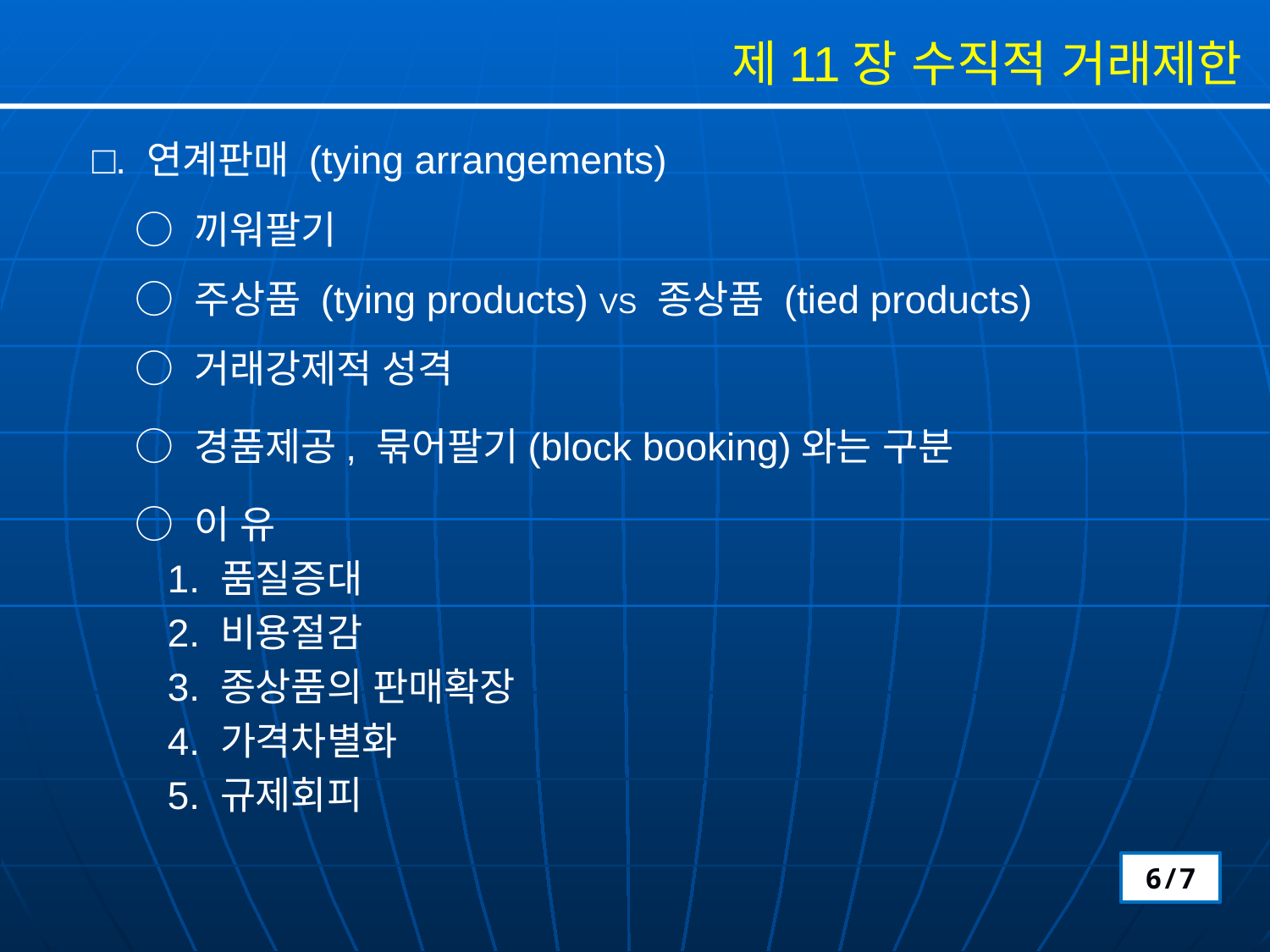

제11장 수직적 거래제한

□. 연계판매 (tying arrangements)
    ○ 끼워팔기
    ○ 주상품 (tying products) VS 종상품 (tied products)
    ○ 거래강제적 성격
    ○ 경품제공, 묶어팔기(block booking)와는 구분
    ○ 이 유
       1. 품질증대
       2. 비용절감
       3. 종상품의 판매확장
       4. 가격차별화
       5. 규제회피

6/7